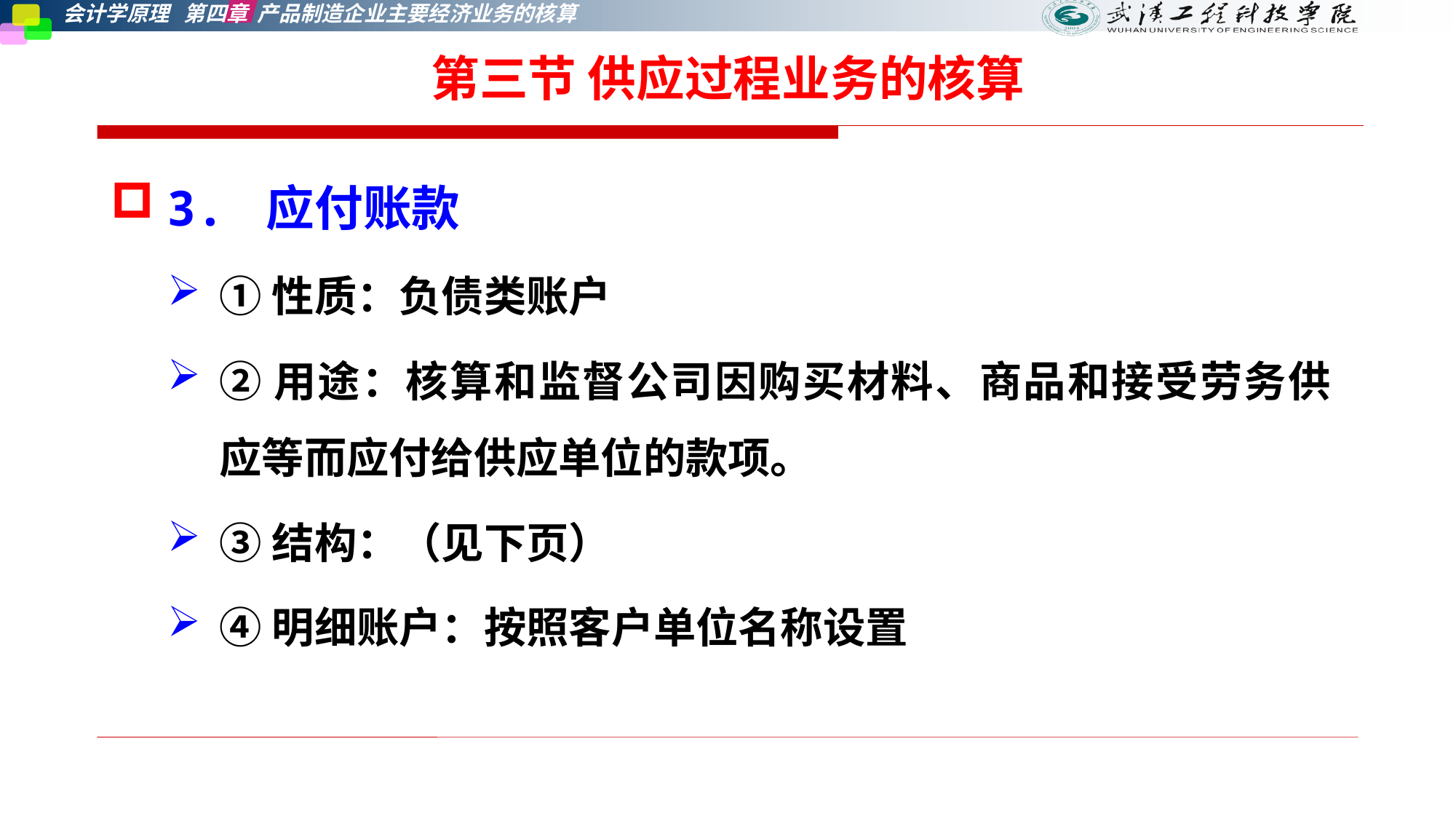

第三节 供应过程业务的核算
3. 应付账款
①性质：负债类账户
②用途：核算和监督公司因购买材料、商品和接受劳务供应等而应付给供应单位的款项。
③结构：（见下页）
④明细账户：按照客户单位名称设置